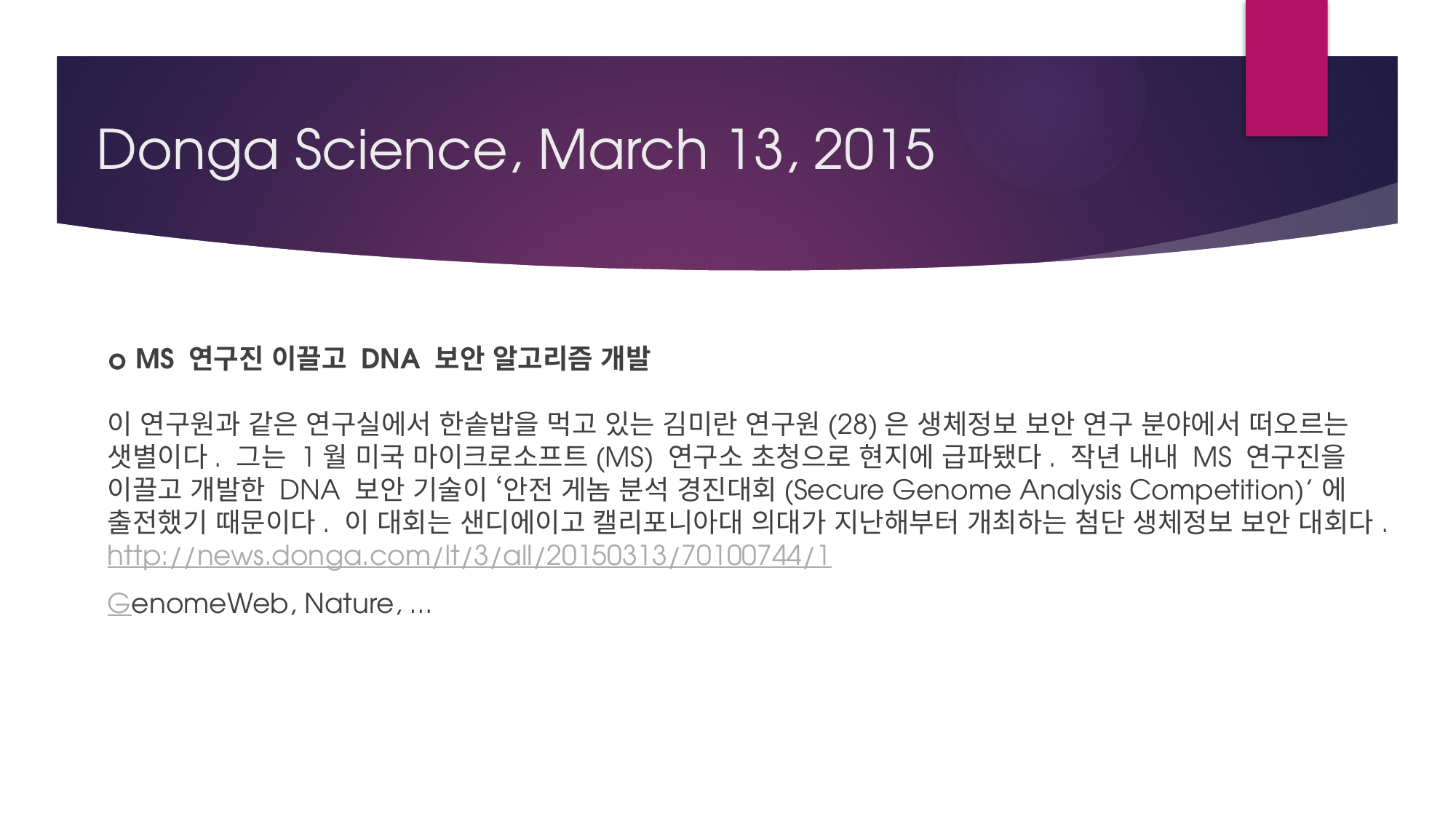

# Donga Science, March 13, 2015

○ MS 연구진 이끌고 DNA 보안 알고리즘 개발
이 연구원과 같은 연구실에서 한솥밥을 먹고 있는 김미란 연구원(28)은 생체정보 보안 연구 분야에서 떠오르는 샛별이다. 그는 1월 미국 마이크로소프트(MS) 연구소 초청으로 현지에 급파됐다. 작년 내내 MS 연구진을 이끌고 개발한 DNA 보안 기술이 ‘안전 게놈 분석 경진대회(Secure Genome Analysis Competition)’에 출전했기 때문이다. 이 대회는 샌디에이고 캘리포니아대 의대가 지난해부터 개최하는 첨단 생체정보 보안 대회다.
http://news.donga.com/It/3/all/20150313/70100744/1
GenomeWeb, Nature, …